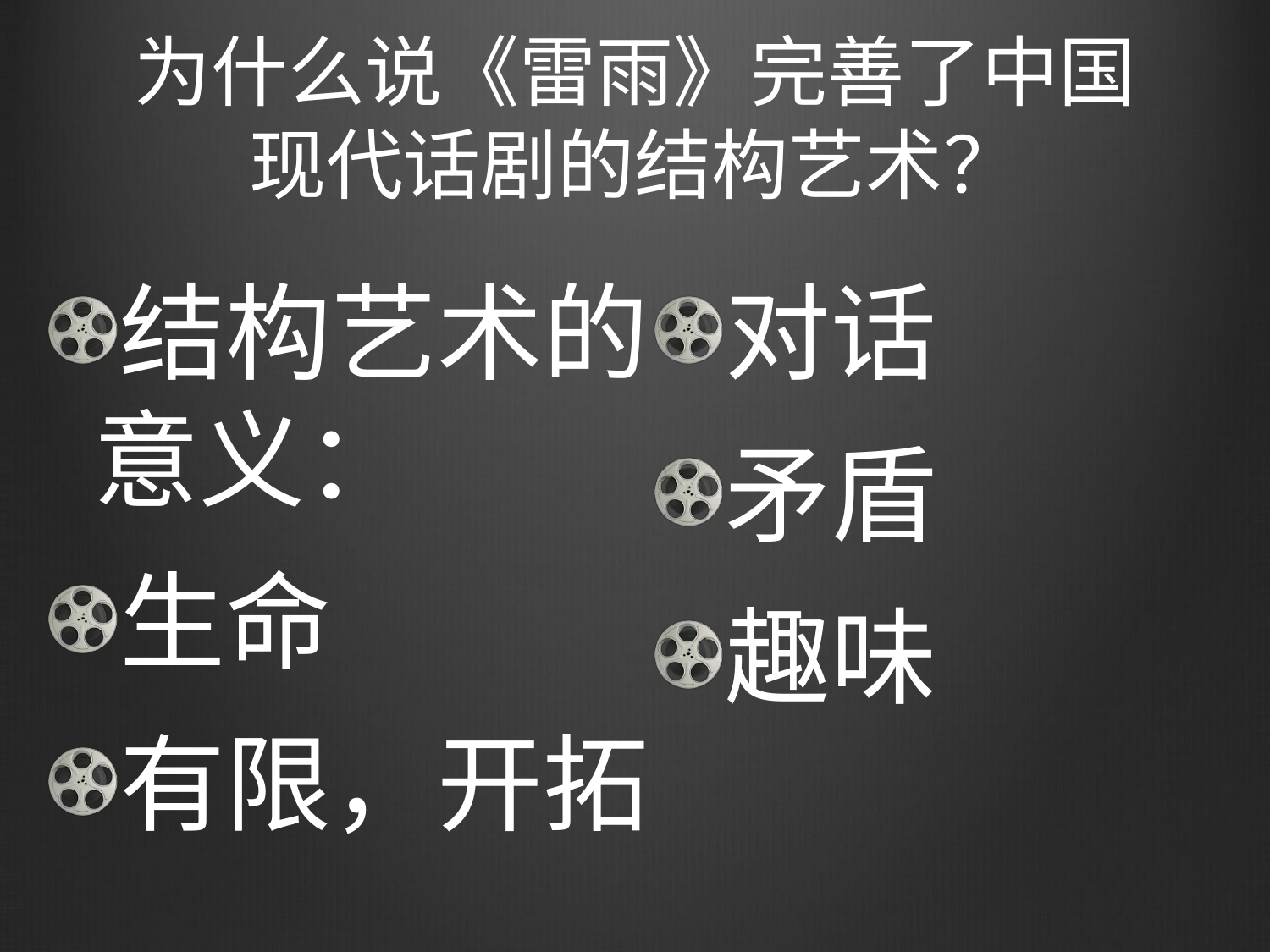

# 为什么说《雷雨》完善了中国现代话剧的结构艺术？
结构艺术的意义：
生命
有限，开拓
对话
矛盾
趣味